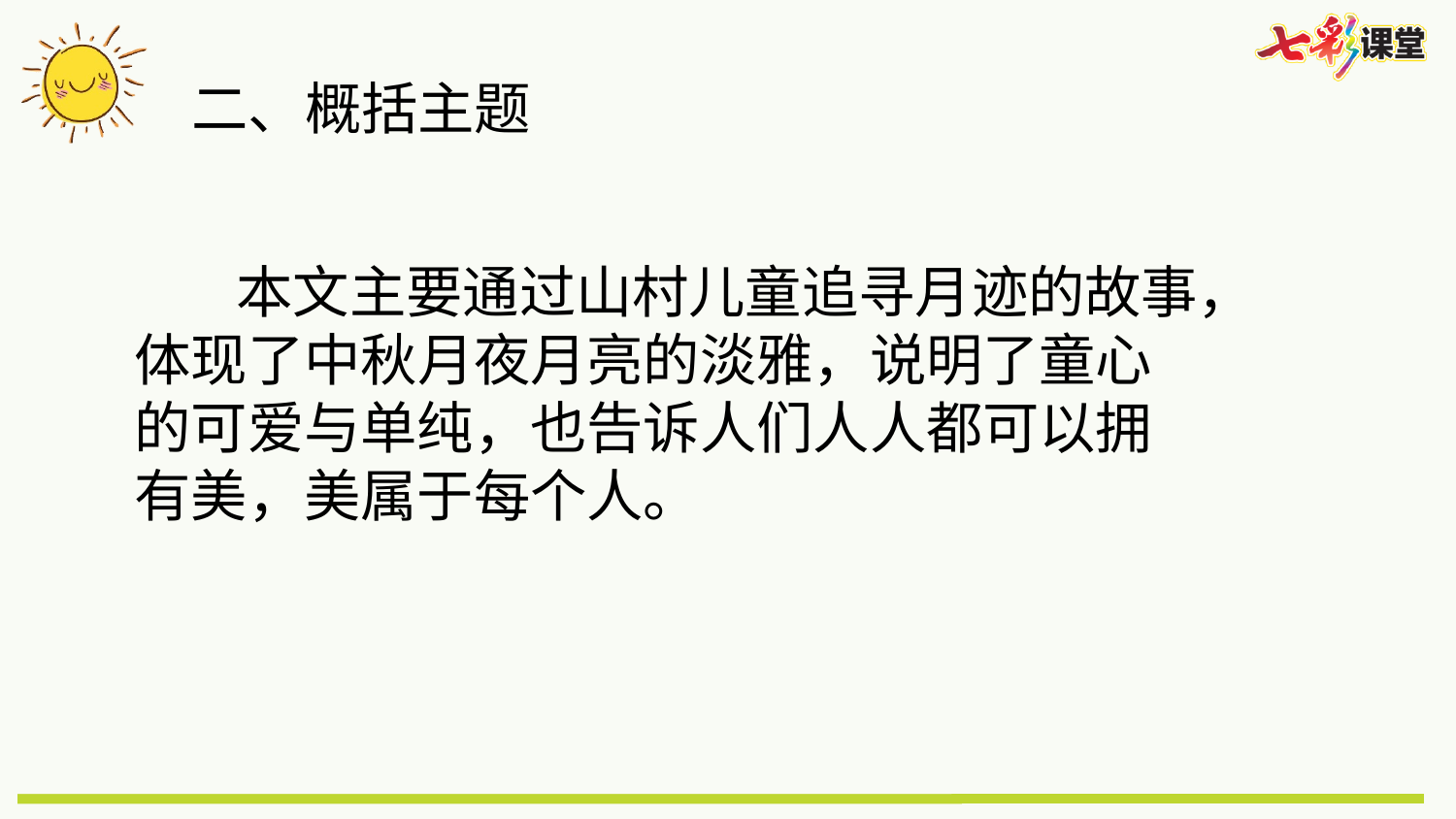

二、概括主题
       本文主要通过山村儿童追寻月迹的故事，体现了中秋月夜月亮的淡雅，说明了童心的可爱与单纯，也告诉人们人人都可以拥有美，美属于每个人。